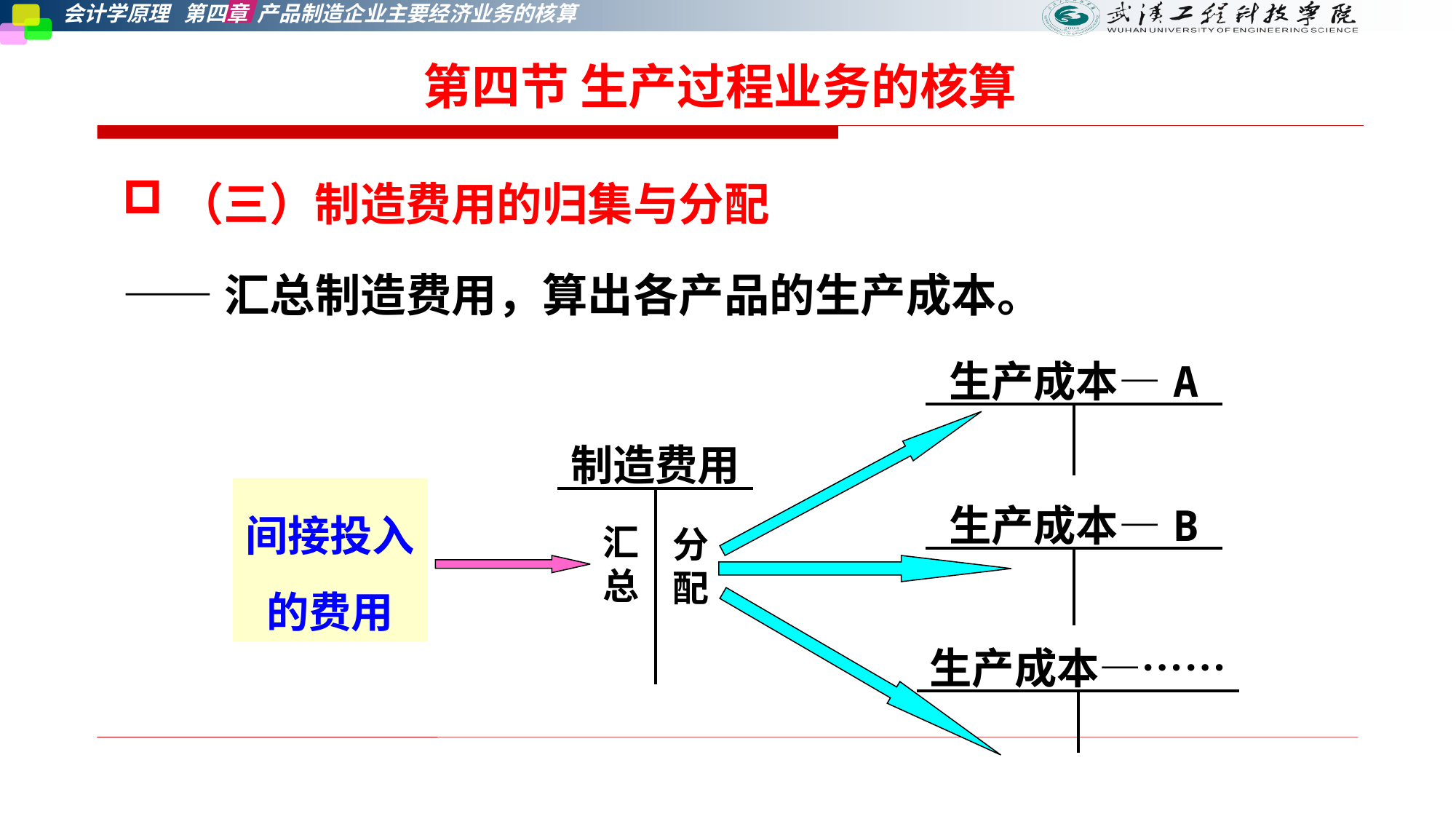

第四节 生产过程业务的核算
（三）制造费用的归集与分配
——汇总制造费用，算出各产品的生产成本。
| 生产成本—A |  |
| --- | --- |
|  |  |
| 制造费用 |  |
| --- | --- |
|  |  |

间接投入
的费用
| 生产成本—B |  |
| --- | --- |
|  |  |
汇总
分配

| 生产成本—…… |  |
| --- | --- |
|  |  |